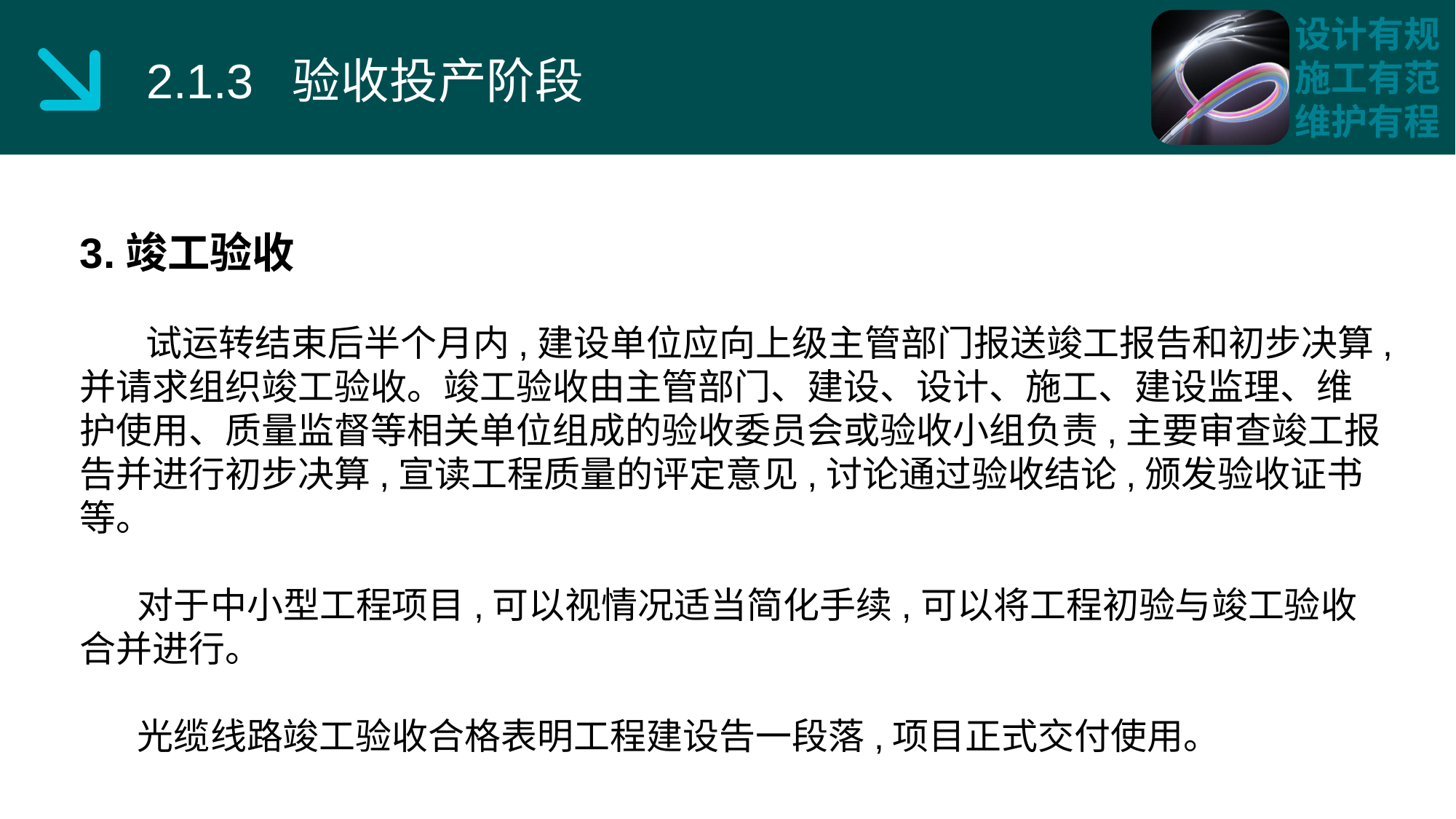

2.1.3  验收投产阶段

3.竣工验收

       试运转结束后半个月内,建设单位应向上级主管部门报送竣工报告和初步决算,并请求组织竣工验收。竣工验收由主管部门、建设、设计、施工、建设监理、维护使用、质量监督等相关单位组成的验收委员会或验收小组负责,主要审查竣工报告并进行初步决算,宣读工程质量的评定意见,讨论通过验收结论,颁发验收证书等。

      对于中小型工程项目,可以视情况适当简化手续,可以将工程初验与竣工验收合并进行。

      光缆线路竣工验收合格表明工程建设告一段落,项目正式交付使用。